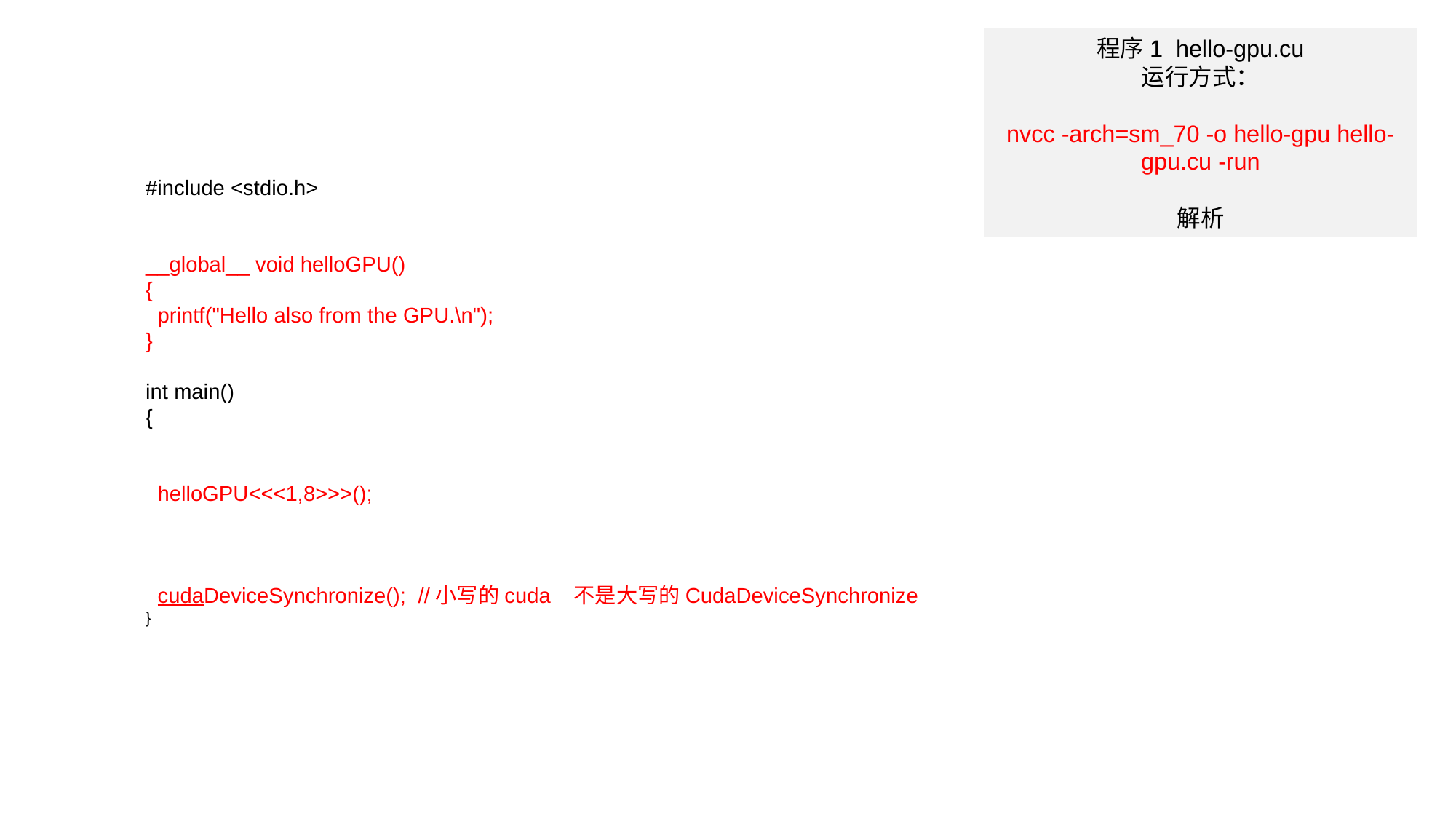

程序1  hello-gpu.cu
运行方式：

nvcc -arch=sm_70 -o hello-gpu hello-gpu.cu -run

解析

#include <stdio.h>

__global__ void helloGPU()
{
  printf("Hello also from the GPU.\n");
}

int main()
{

  helloGPU<<<1,8>>>();

  cudaDeviceSynchronize();  //小写的cuda   不是大写的CudaDeviceSynchronize
}